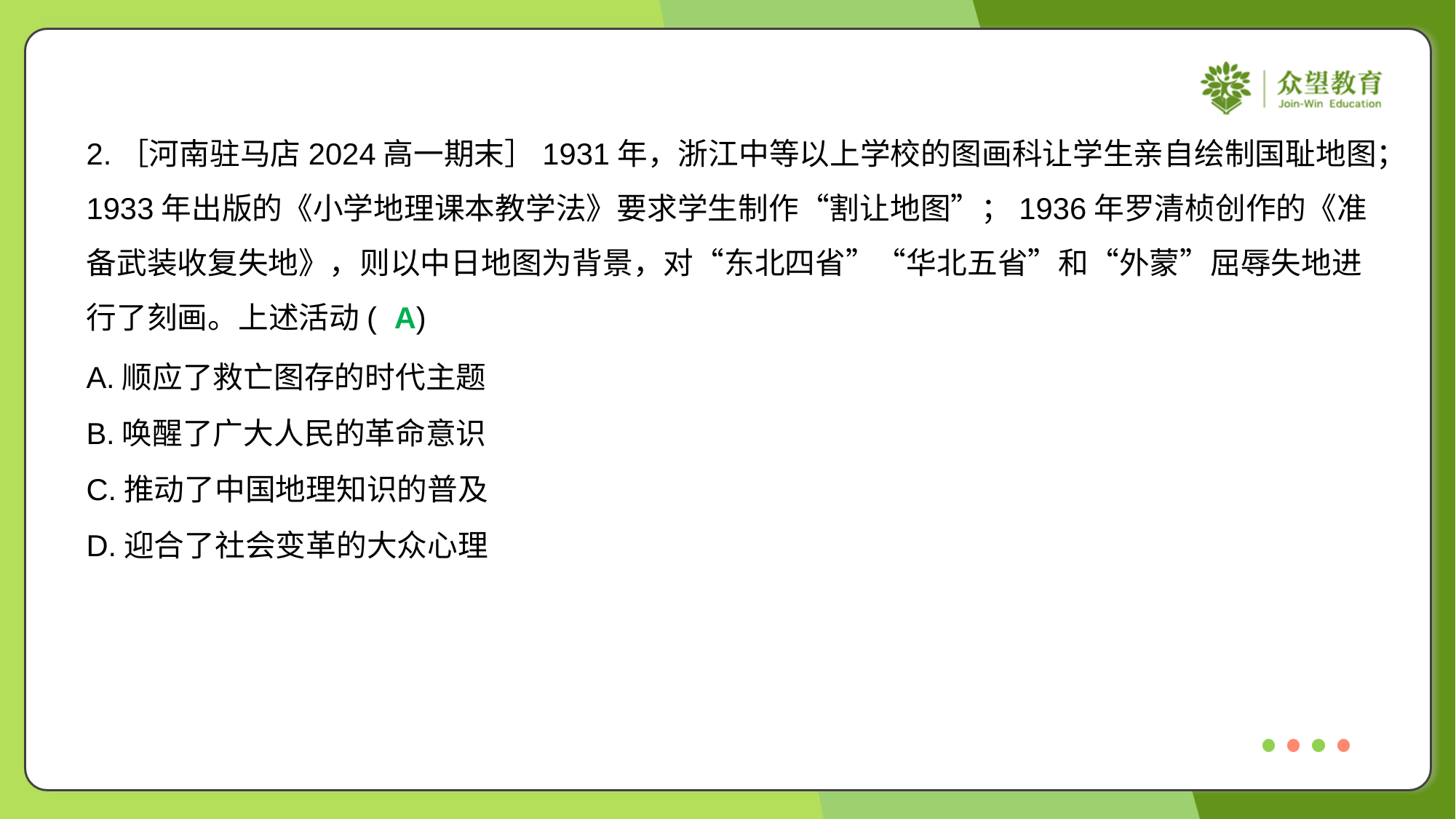

2.［河南驻马店2024高一期末］1931年，浙江中等以上学校的图画科让学生亲自绘制国耻地图；
1933年出版的《小学地理课本教学法》要求学生制作“割让地图”；1936年罗清桢创作的《准
备武装收复失地》，则以中日地图为背景，对“东北四省”“华北五省”和“外蒙”屈辱失地进
行了刻画。上述活动(     )
A
A.顺应了救亡图存的时代主题
B.唤醒了广大人民的革命意识
C.推动了中国地理知识的普及
D.迎合了社会变革的大众心理